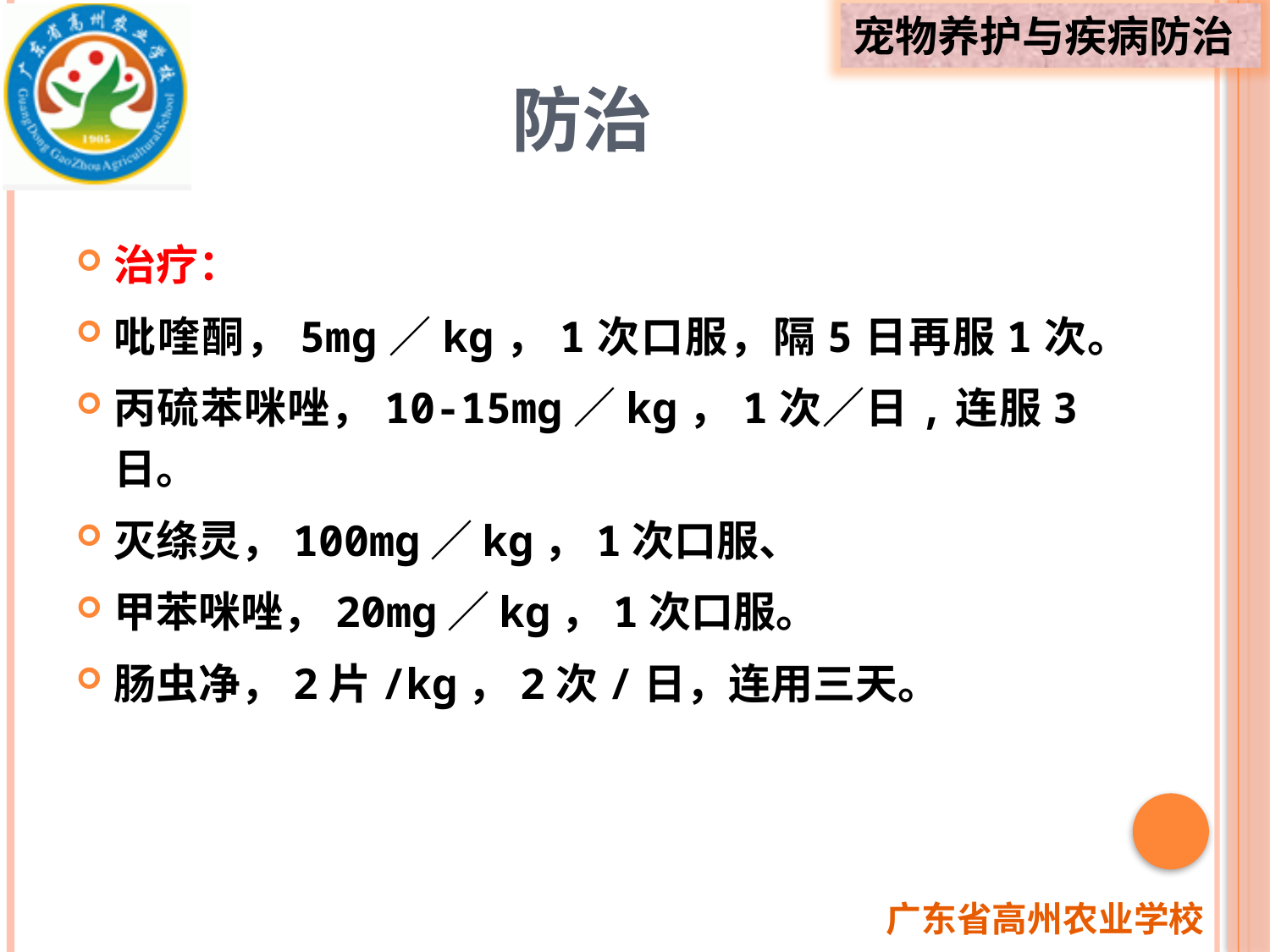

# 防治
治疗：
吡喹酮，5mg／kg，1次口服，隔5日再服1次。
丙硫苯咪唑，10-15mg／kg，1次／日,连服3日。
灭绦灵，100mg／kg，1次口服、
甲苯咪唑，20mg／kg，1次口服。
肠虫净，2片/kg，2次/日，连用三天。